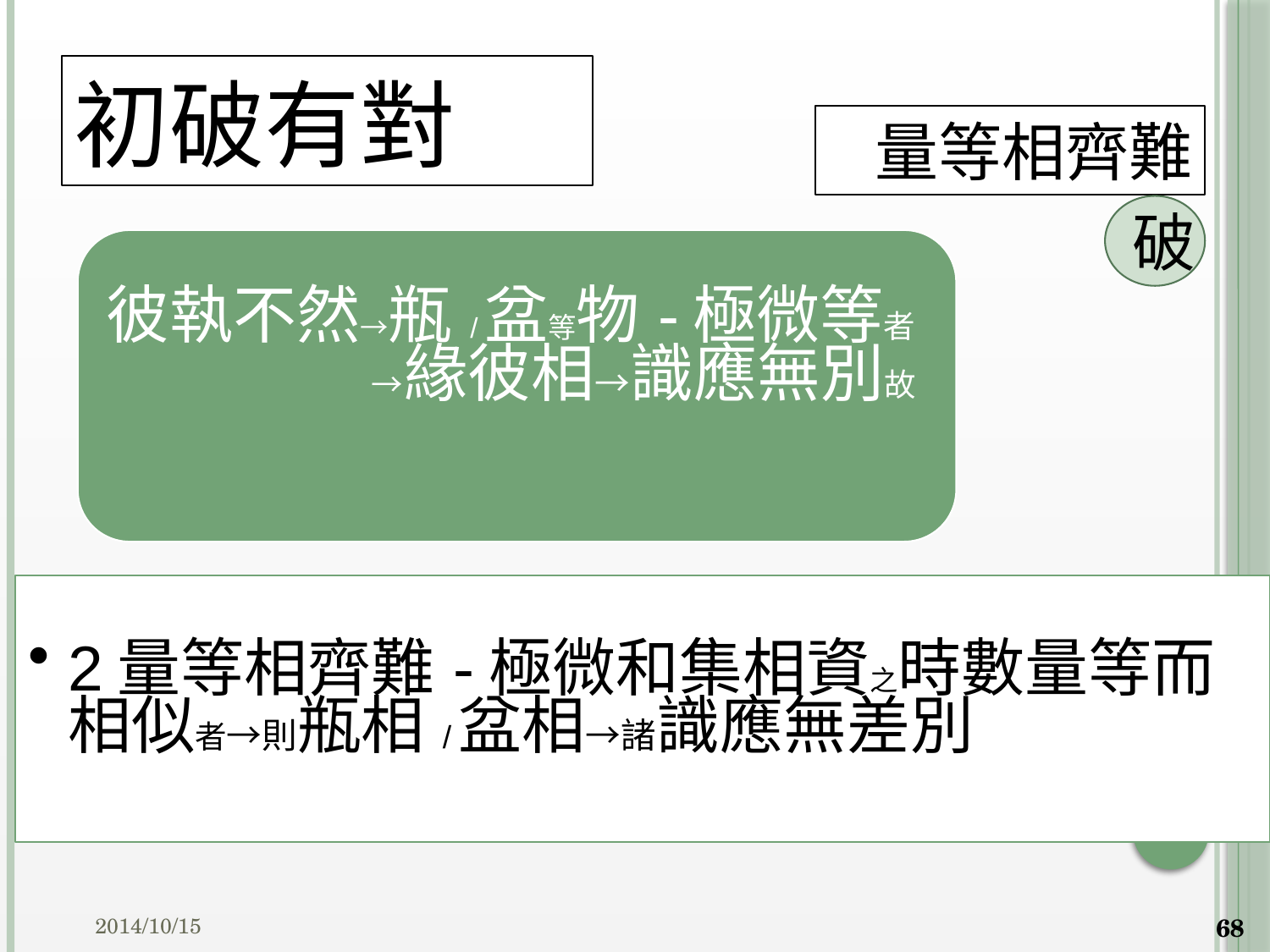

# 初破有對
量等相齊難
彼執不然→瓶/盆等物-極微等者                                       →緣彼相→識應無別故
2量等相齊難-極微和集相資之時數量等而相似者→則瓶相/盆相→諸識應無差別
破
68
2014/10/15